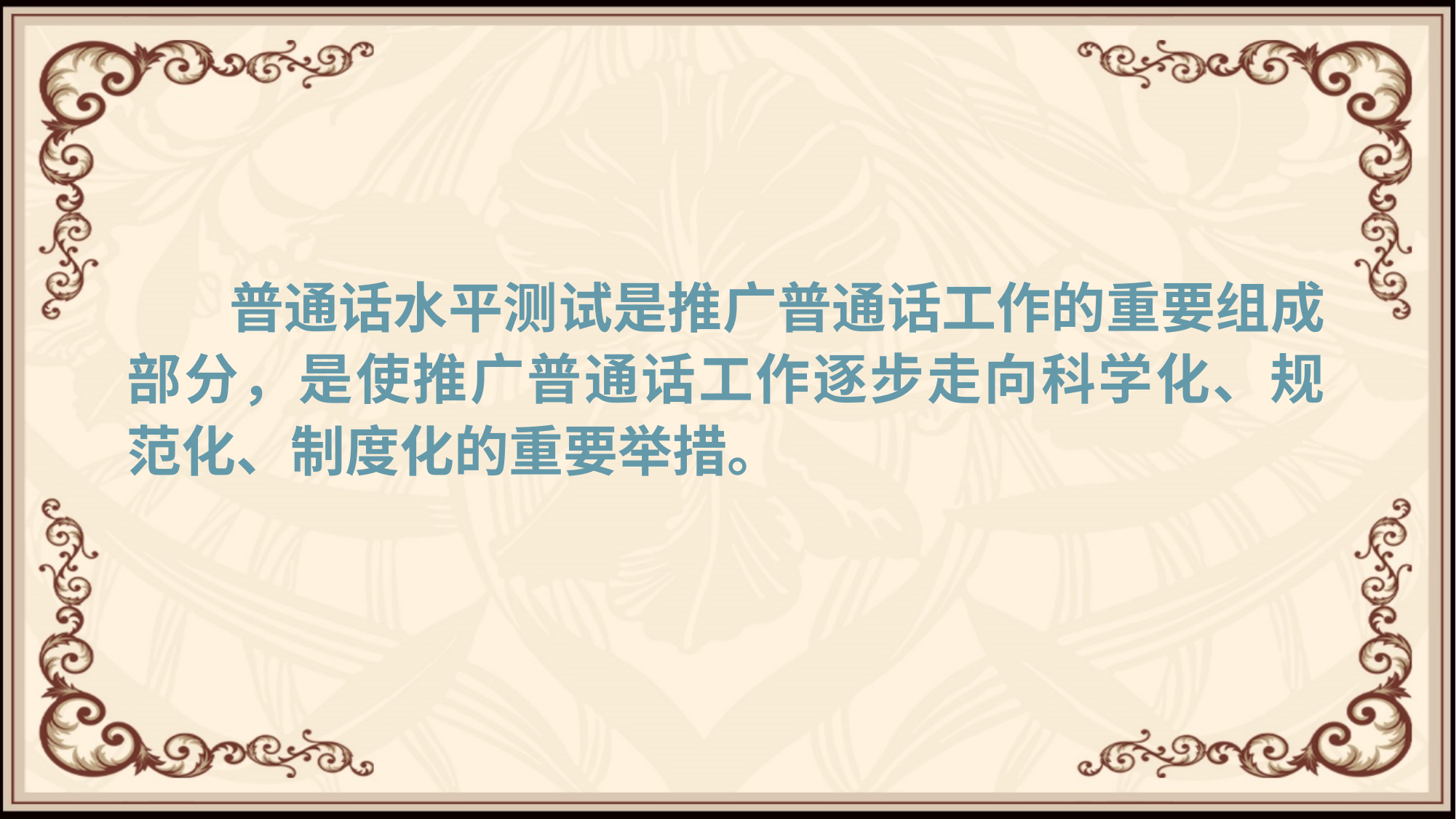

普通话水平测试是推广普通话工作的重要组成部分，是使推广普通话工作逐步走向科学化、规范化、制度化的重要举措。